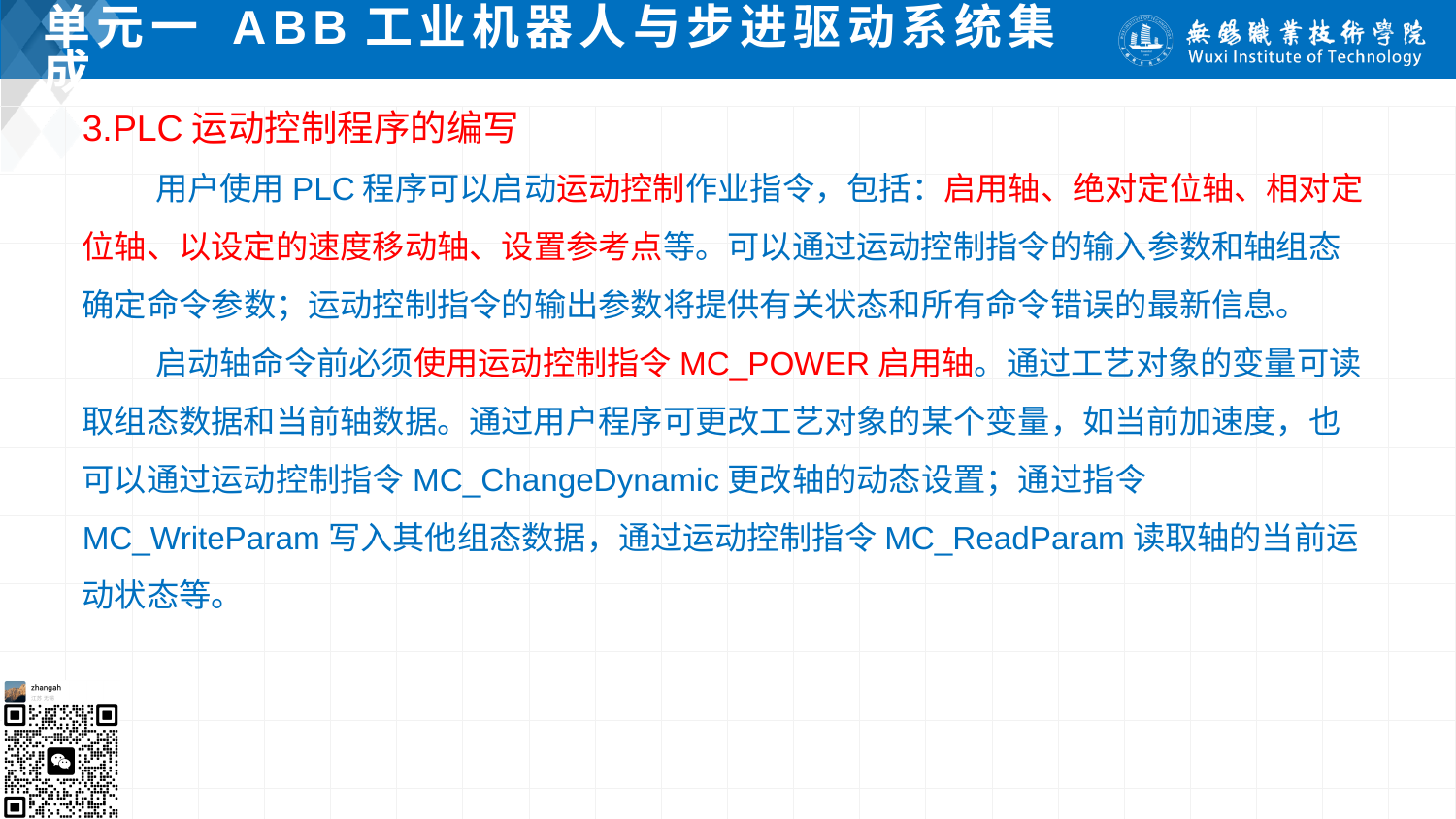

# 单元一 ABB工业机器人与步进驱动系统集成
3.PLC运动控制程序的编写
         用户使用PLC程序可以启动运动控制作业指令，包括：启用轴、绝对定位轴、相对定位轴、以设定的速度移动轴、设置参考点等。可以通过运动控制指令的输入参数和轴组态确定命令参数；运动控制指令的输出参数将提供有关状态和所有命令错误的最新信息。
         启动轴命令前必须使用运动控制指令MC_POWER启用轴。通过工艺对象的变量可读取组态数据和当前轴数据。通过用户程序可更改工艺对象的某个变量，如当前加速度，也可以通过运动控制指令MC_ChangeDynamic更改轴的动态设置；通过指令MC_WriteParam写入其他组态数据，通过运动控制指令MC_ReadParam读取轴的当前运动状态等。